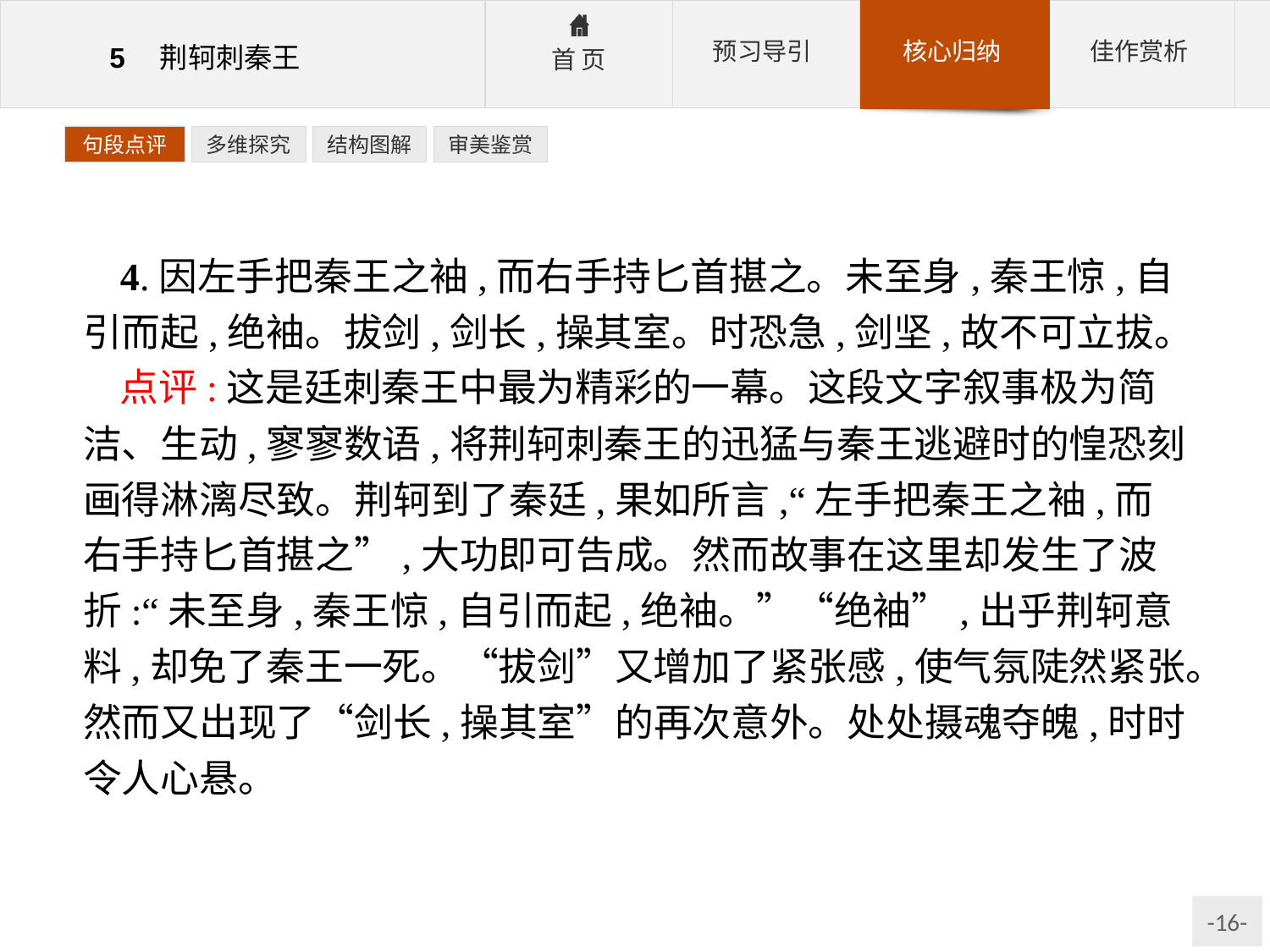

句段点评
多维探究
结构图解
审美鉴赏
4.因左手把秦王之袖,而右手持匕首揕之。未至身,秦王惊,自引而起,绝袖。拔剑,剑长,操其室。时恐急,剑坚,故不可立拔。
点评:这是廷刺秦王中最为精彩的一幕。这段文字叙事极为简洁、生动,寥寥数语,将荆轲刺秦王的迅猛与秦王逃避时的惶恐刻画得淋漓尽致。荆轲到了秦廷,果如所言,“左手把秦王之袖,而右手持匕首揕之”,大功即可告成。然而故事在这里却发生了波折:“未至身,秦王惊,自引而起,绝袖。”“绝袖”,出乎荆轲意料,却免了秦王一死。“拔剑”又增加了紧张感,使气氛陡然紧张。然而又出现了“剑长,操其室”的再次意外。处处摄魂夺魄,时时令人心悬。